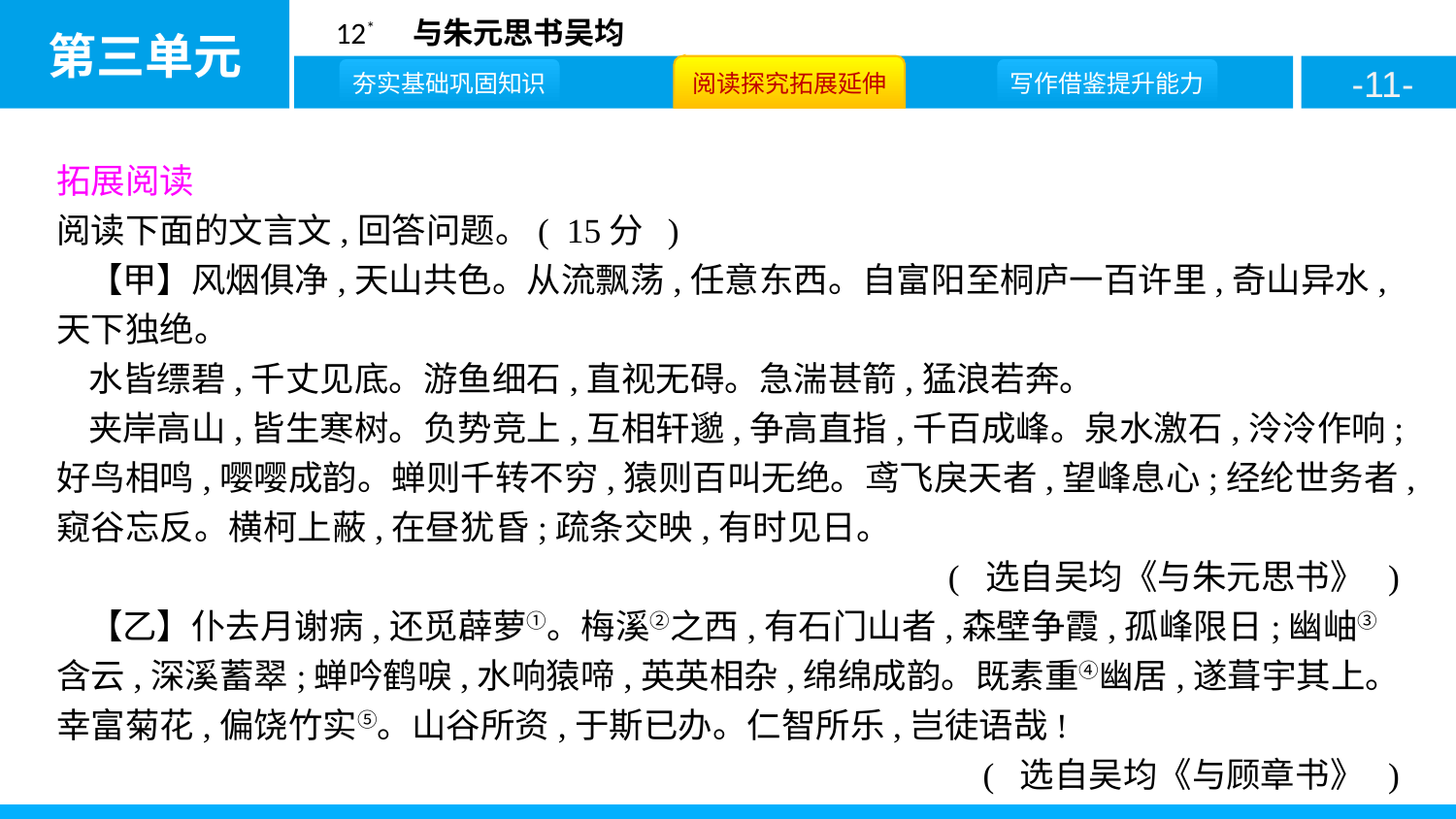

拓展阅读
阅读下面的文言文,回答问题。(  15分  )
【甲】风烟俱净,天山共色。从流飘荡,任意东西。自富阳至桐庐一百许里,奇山异水,天下独绝。
水皆缥碧,千丈见底。游鱼细石,直视无碍。急湍甚箭,猛浪若奔。
夹岸高山,皆生寒树。负势竞上,互相轩邈,争高直指,千百成峰。泉水激石,泠泠作响;好鸟相鸣,嘤嘤成韵。蝉则千转不穷,猿则百叫无绝。鸢飞戾天者,望峰息心;经纶世务者,窥谷忘反。横柯上蔽,在昼犹昏;疏条交映,有时见日。
(  选自吴均《与朱元思书》  )
【乙】仆去月谢病,还觅薜萝①。梅溪②之西,有石门山者,森壁争霞,孤峰限日;幽岫③含云,深溪蓄翠;蝉吟鹤唳,水响猿啼,英英相杂,绵绵成韵。既素重④幽居,遂葺宇其上。幸富菊花,偏饶竹实⑤。山谷所资,于斯已办。仁智所乐,岂徒语哉!
(  选自吴均《与顾章书》  )